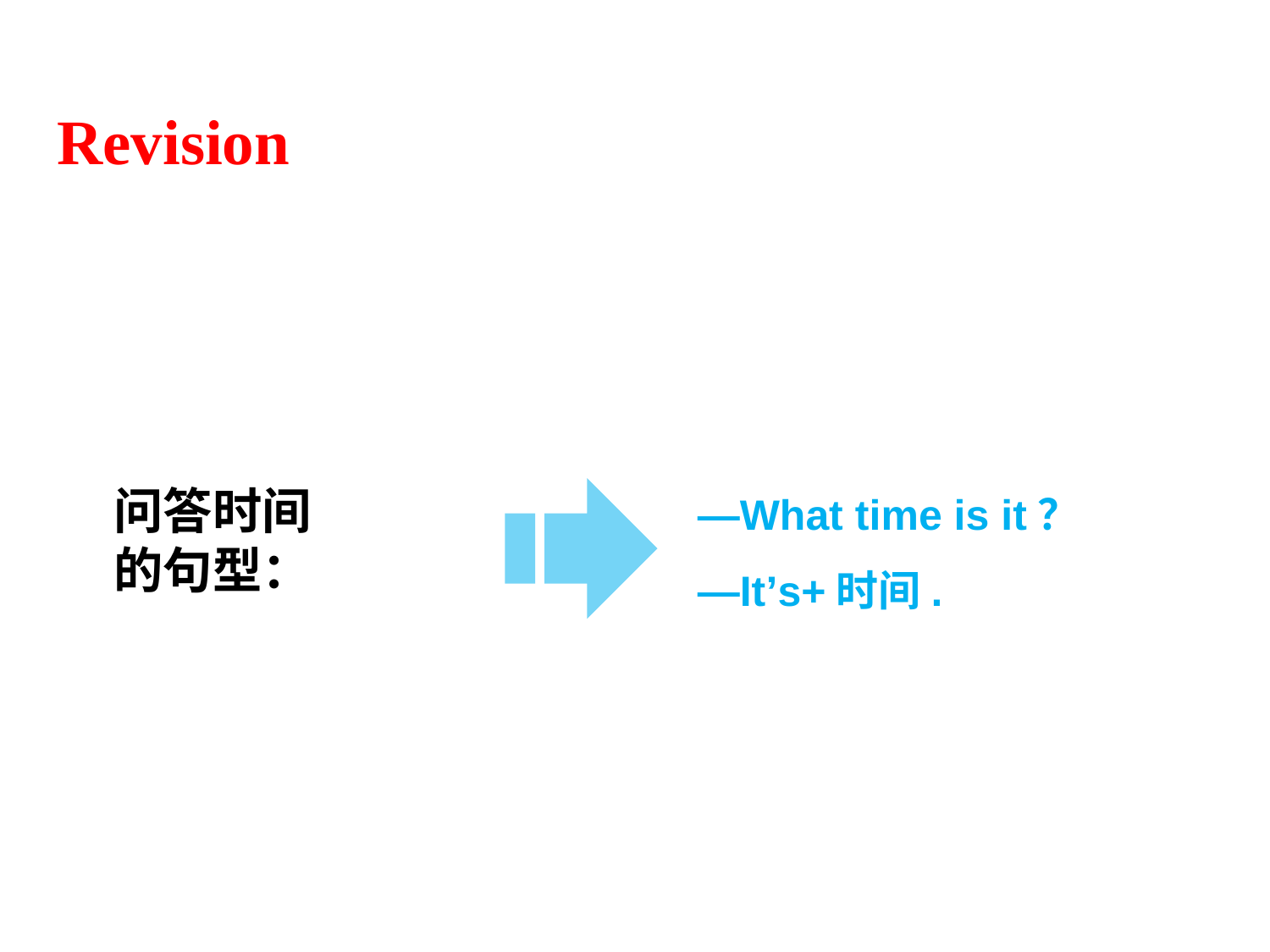

Revision
—What time is it？
—It’s+时间.
问答时间
的句型：